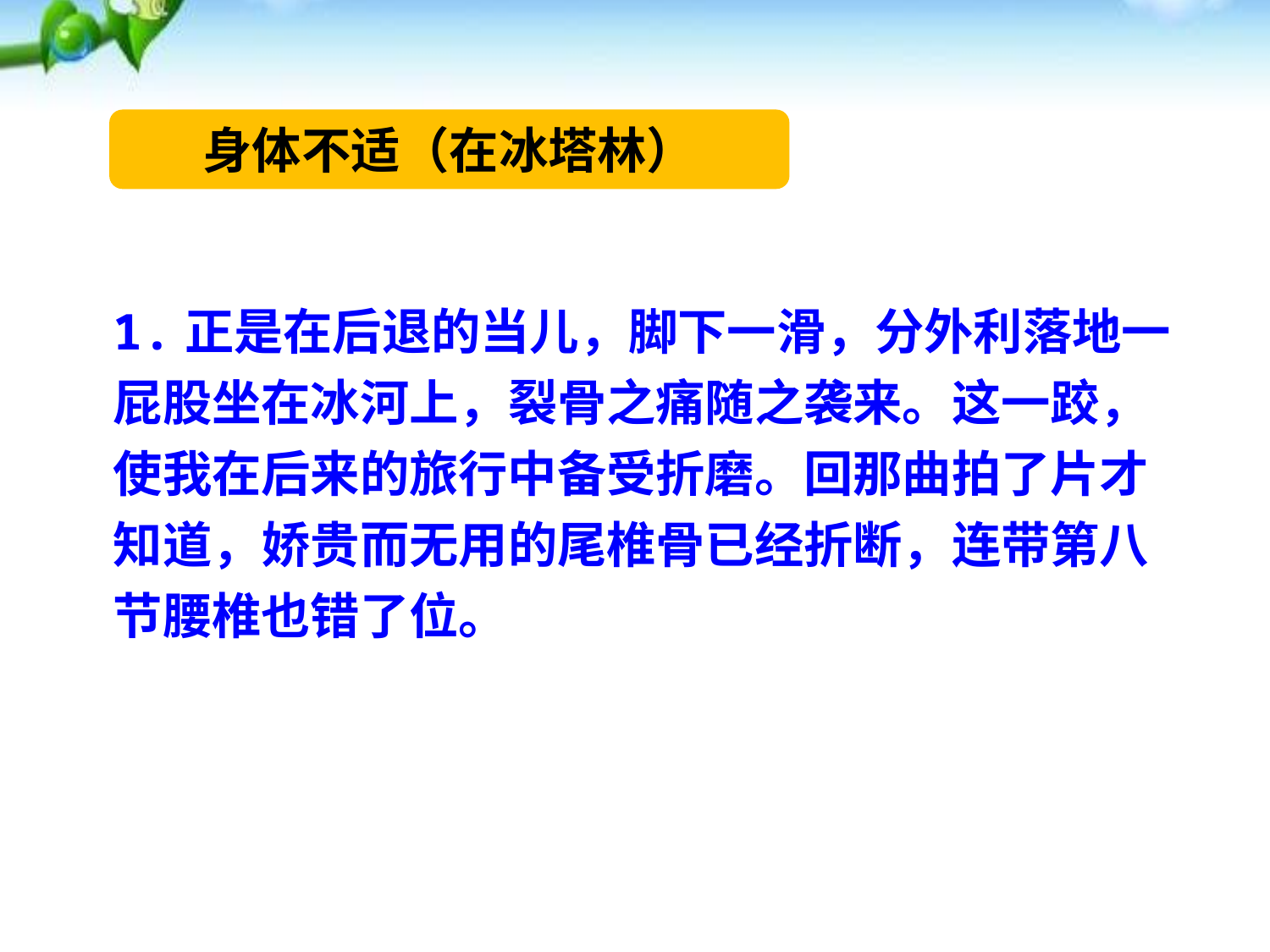

身体不适（在冰塔林）
1.正是在后退的当儿，脚下一滑，分外利落地一屁股坐在冰河上，裂骨之痛随之袭来。这一跤，使我在后来的旅行中备受折磨。回那曲拍了片才知道，娇贵而无用的尾椎骨已经折断，连带第八节腰椎也错了位。